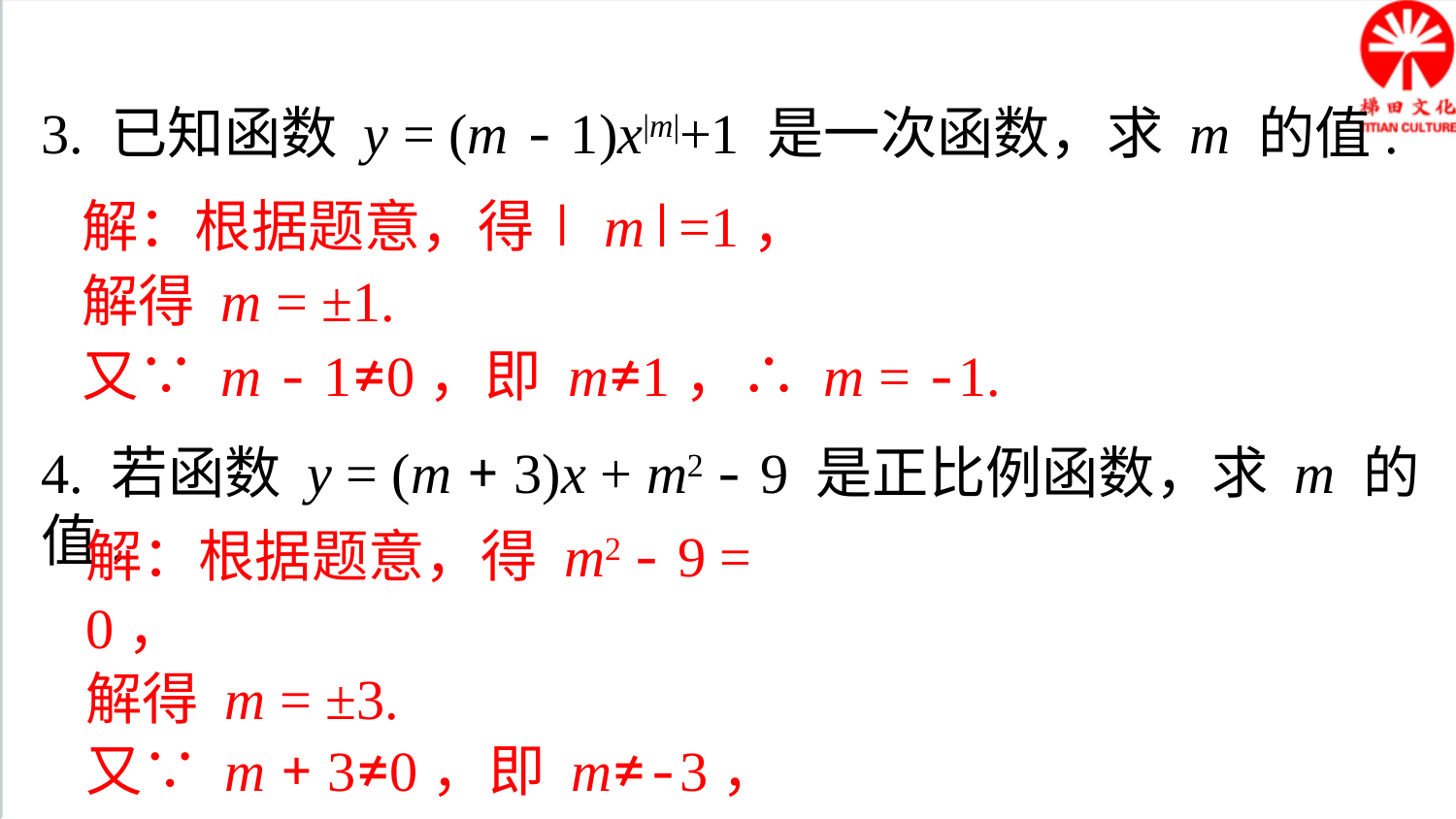

3. 已知函数 y = (m - 1)x|m|+1 是一次函数，求 m 的值.
解：根据题意，得∣m∣=1，
解得 m = ±1.
又∵ m - 1≠0，即 m≠1，∴ m = -1.
4. 若函数 y = (m + 3)x + m2 - 9 是正比例函数，求 m 的值.
解：根据题意，得 m2 - 9 = 0，
解得 m = ±3.
又∵ m + 3≠0，即 m≠-3，
∴ m = 3.